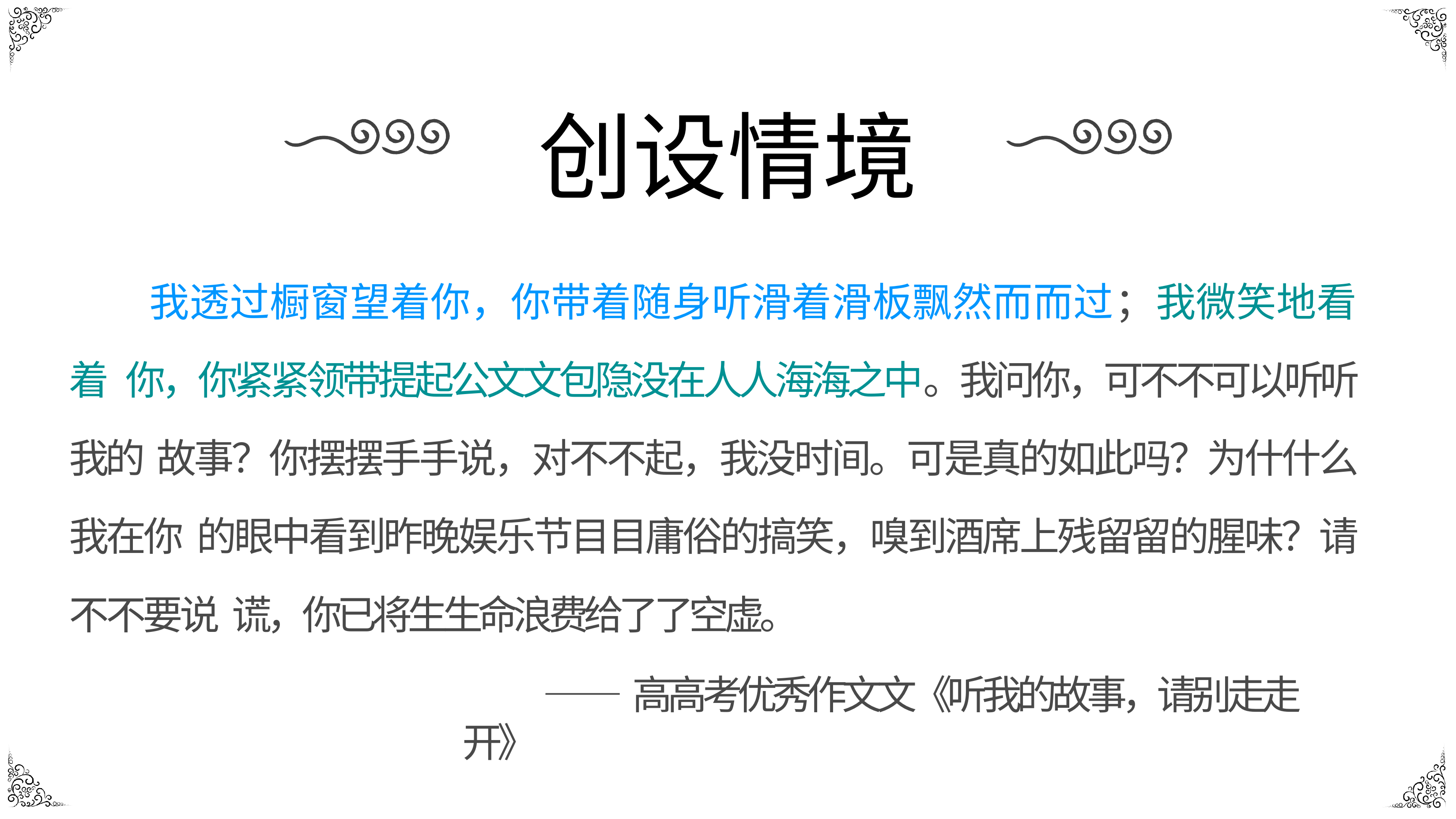

# 创设情境

我透过橱窗望着你，你带着随身听滑着滑板飘然⽽而过；我微笑地看着  你，你紧紧领带提起公⽂文包隐没在⼈人海海之中。我问你，可不不可以听听我的  故事？你摆摆⼿手说，对不不起，我没时间。可是真的如此吗？为什什么我在你  的眼中看到昨晚娱乐节⽬目庸俗的搞笑，嗅到酒席上残留留的腥味？请不不要说  谎，你已将⽣生命浪费给了了空虚。
——⾼高考优秀作⽂文《听我的故事，请别⾛走开》